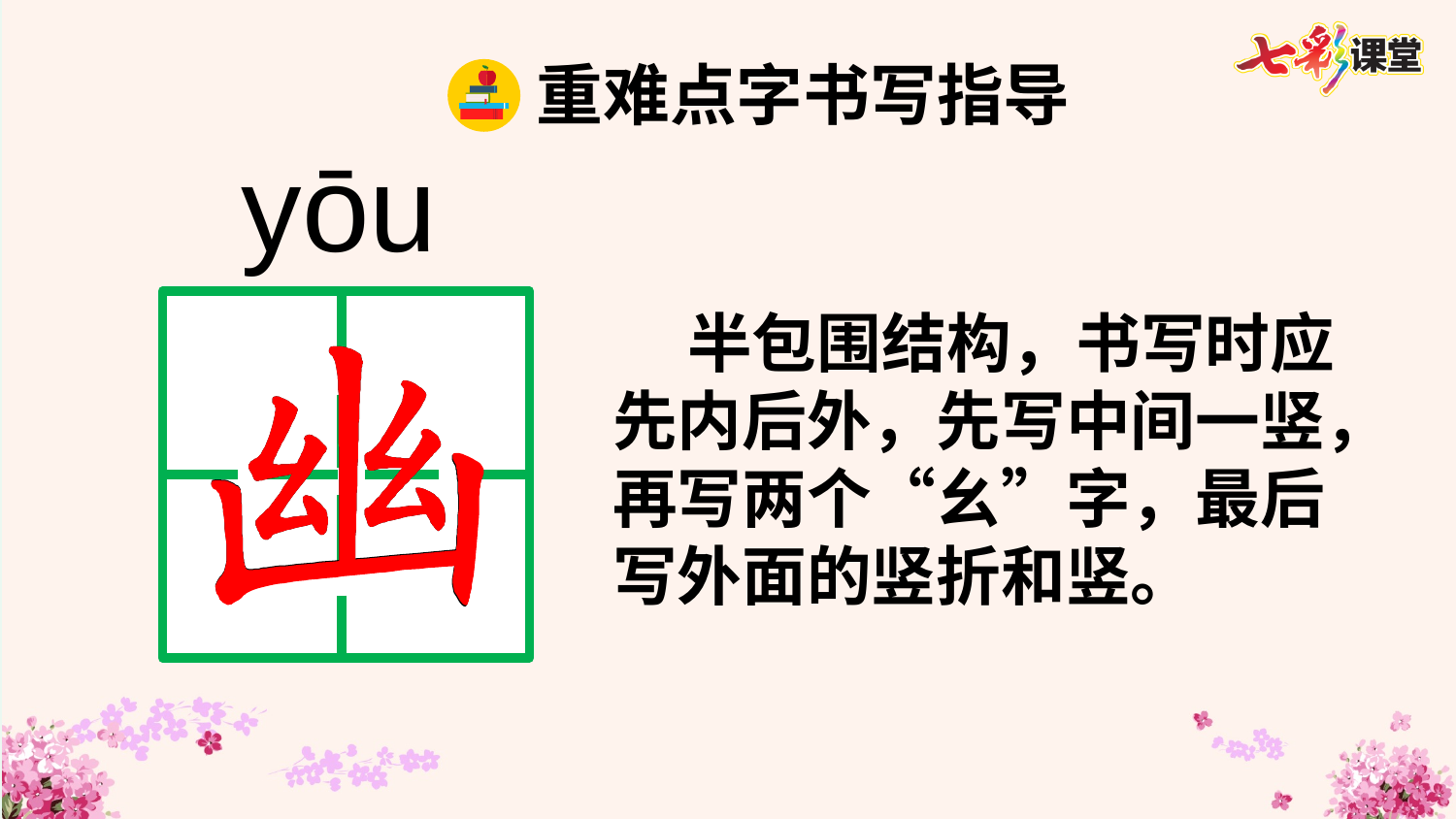

重难点字书写指导

 yōu

    半包围结构，书写时应先内后外，先写中间一竖，再写两个“幺”字，最后写外面的竖折和竖。